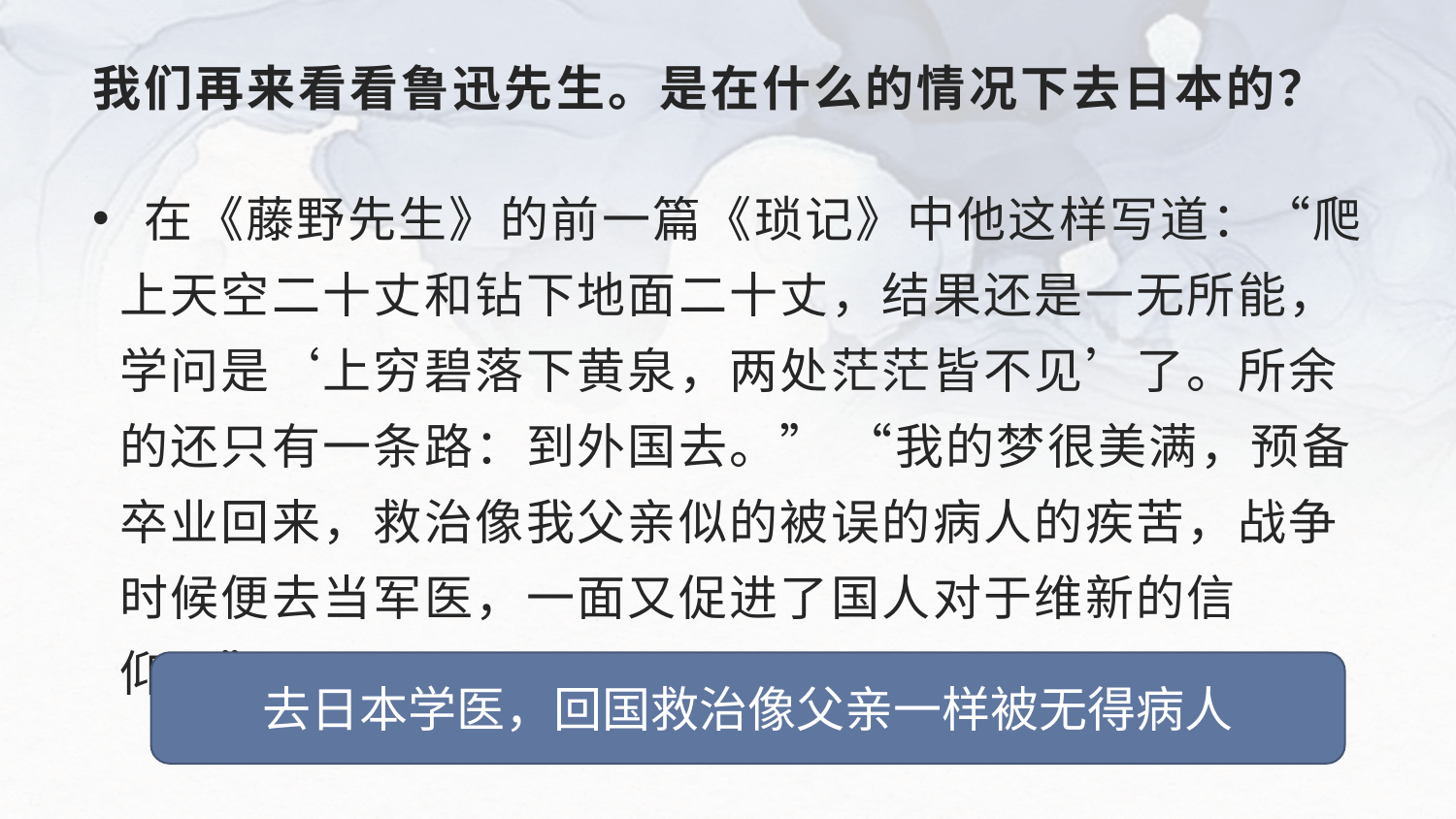

# 我们再来看看鲁迅先生。是在什么的情况下去日本的？
 在《藤野先生》的前一篇《琐记》中他这样写道：“爬上天空二十丈和钻下地面二十丈，结果还是一无所能，学问是‘上穷碧落下黄泉，两处茫茫皆不见’了。所余的还只有一条路：到外国去。” “我的梦很美满，预备卒业回来，救治像我父亲似的被误的病人的疾苦，战争时候便去当军医，一面又促进了国人对于维新的信仰。”

去日本学医，回国救治像父亲一样被无得病人